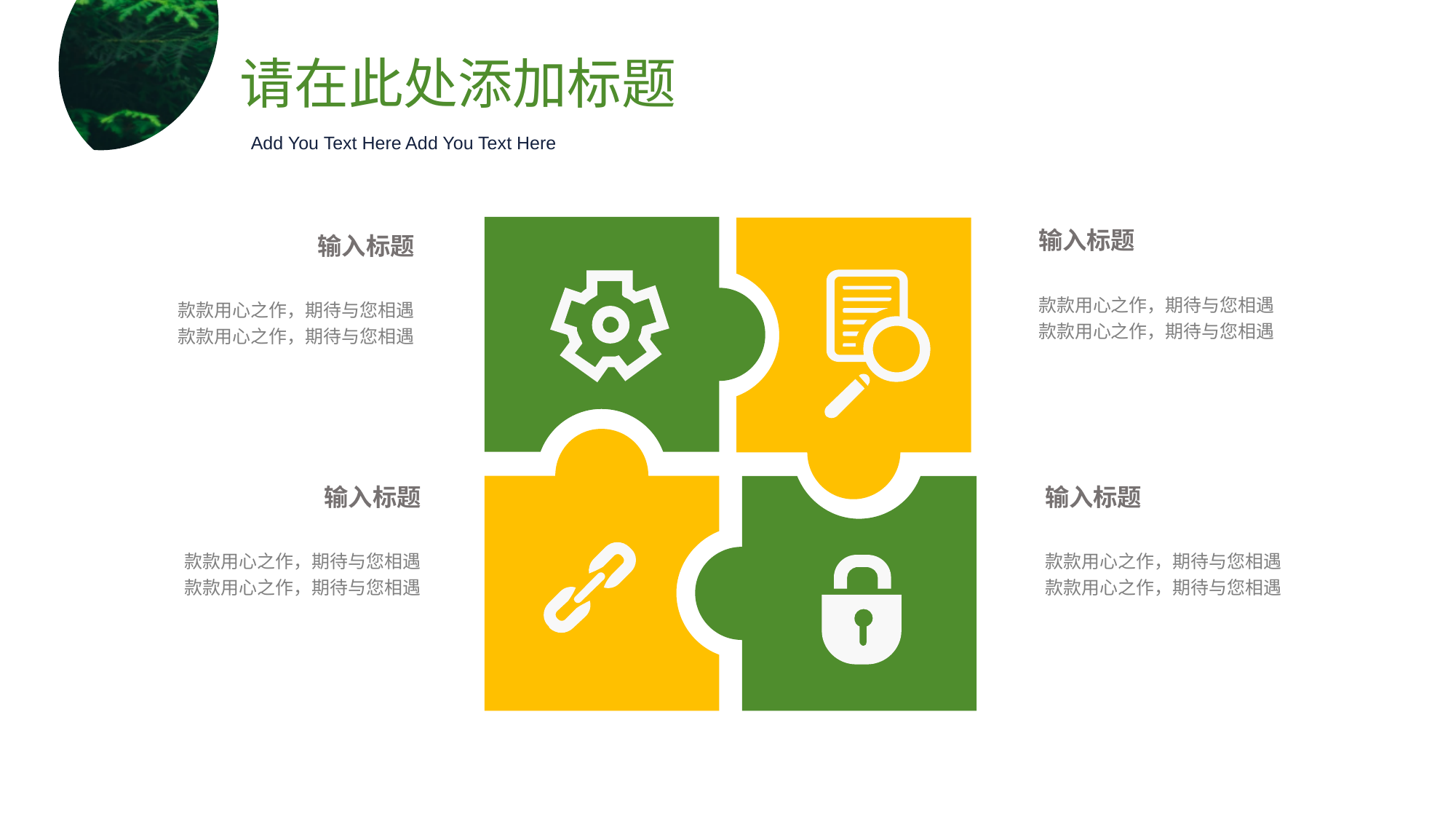

请在此处添加标题
Add You Text Here Add You Text Here

输入标题

款款用心之作，期待与您相遇
款款用心之作，期待与您相遇

输入标题

款款用心之作，期待与您相遇
款款用心之作，期待与您相遇

输入标题

款款用心之作，期待与您相遇
款款用心之作，期待与您相遇

输入标题

款款用心之作，期待与您相遇
款款用心之作，期待与您相遇